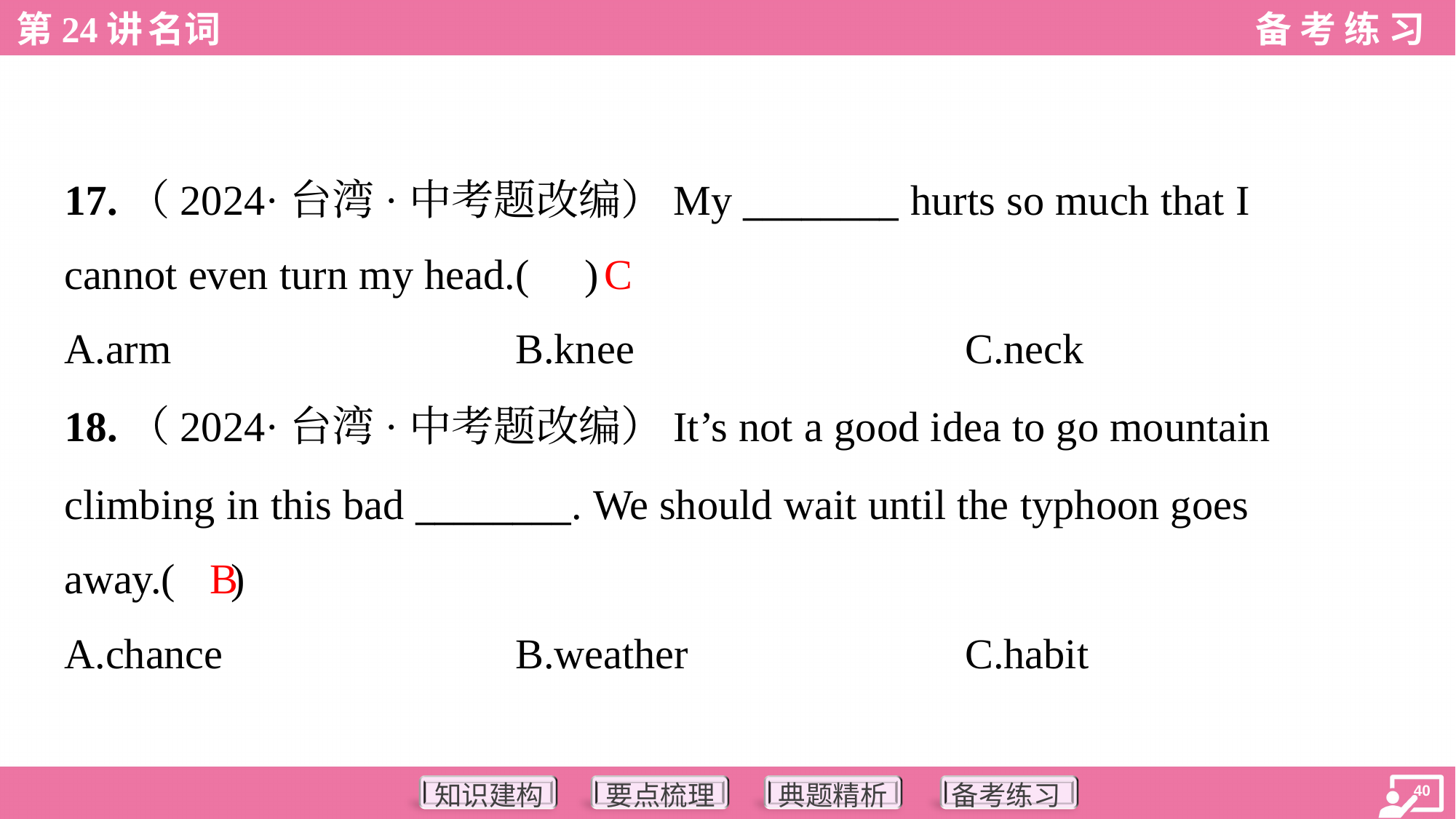

17.（2024·台湾·中考题改编）My ________ hurts so much that I
cannot even turn my head.(     )
C
A.arm	B.knee	C.neck
18.（2024·台湾·中考题改编）It’s not a good idea to go mountain
climbing in this bad ________. We should wait until the typhoon goes
away.(     )
B
A.chance	B.weather	C.habit